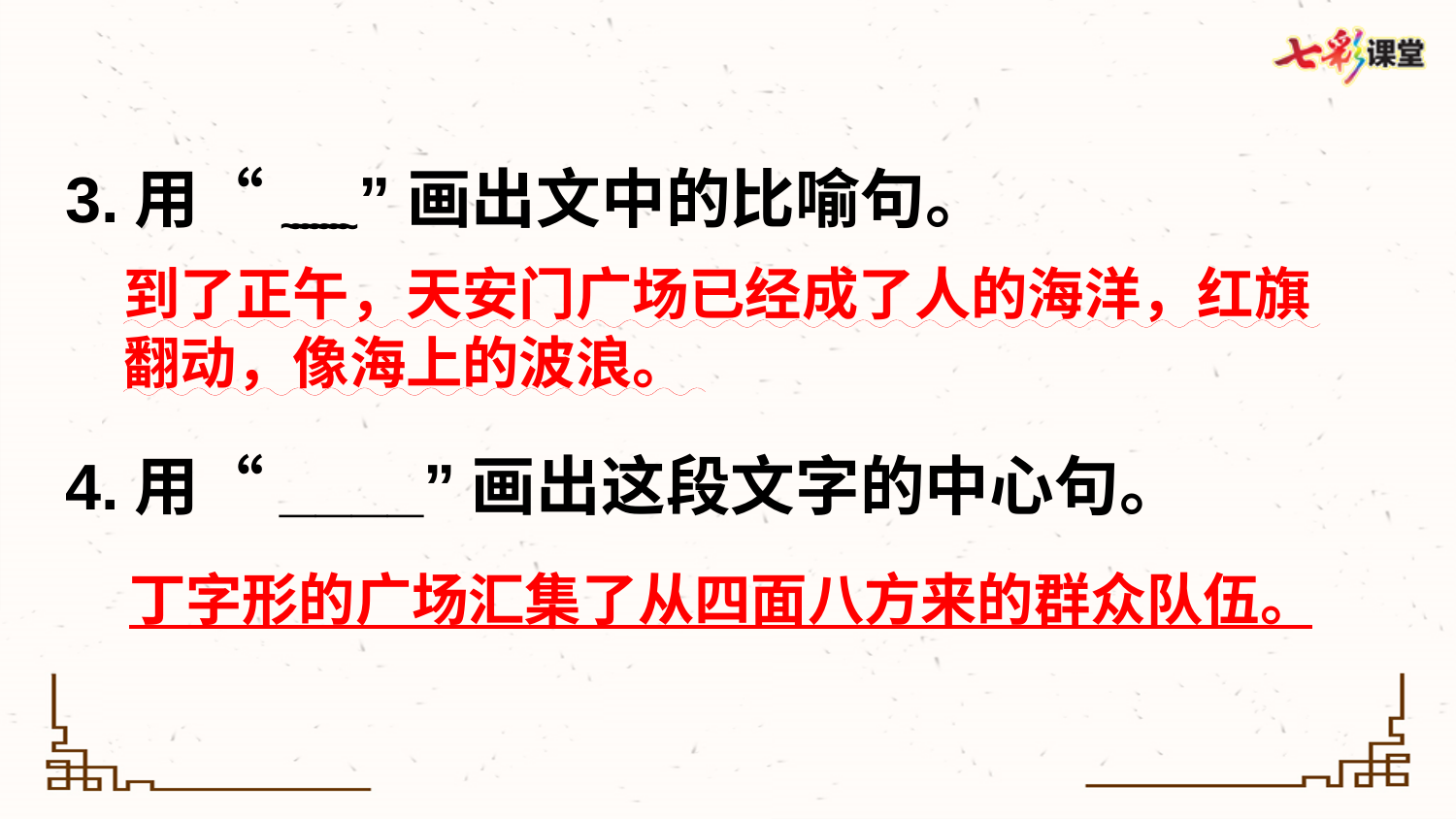

3.用“~~~~~~~”画出文中的比喻句。
到了正午，天安门广场已经成了人的海洋，红旗翻动，像海上的波浪。
4.用“____”画出这段文字的中心句。
丁字形的广场汇集了从四面八方来的群众队伍。